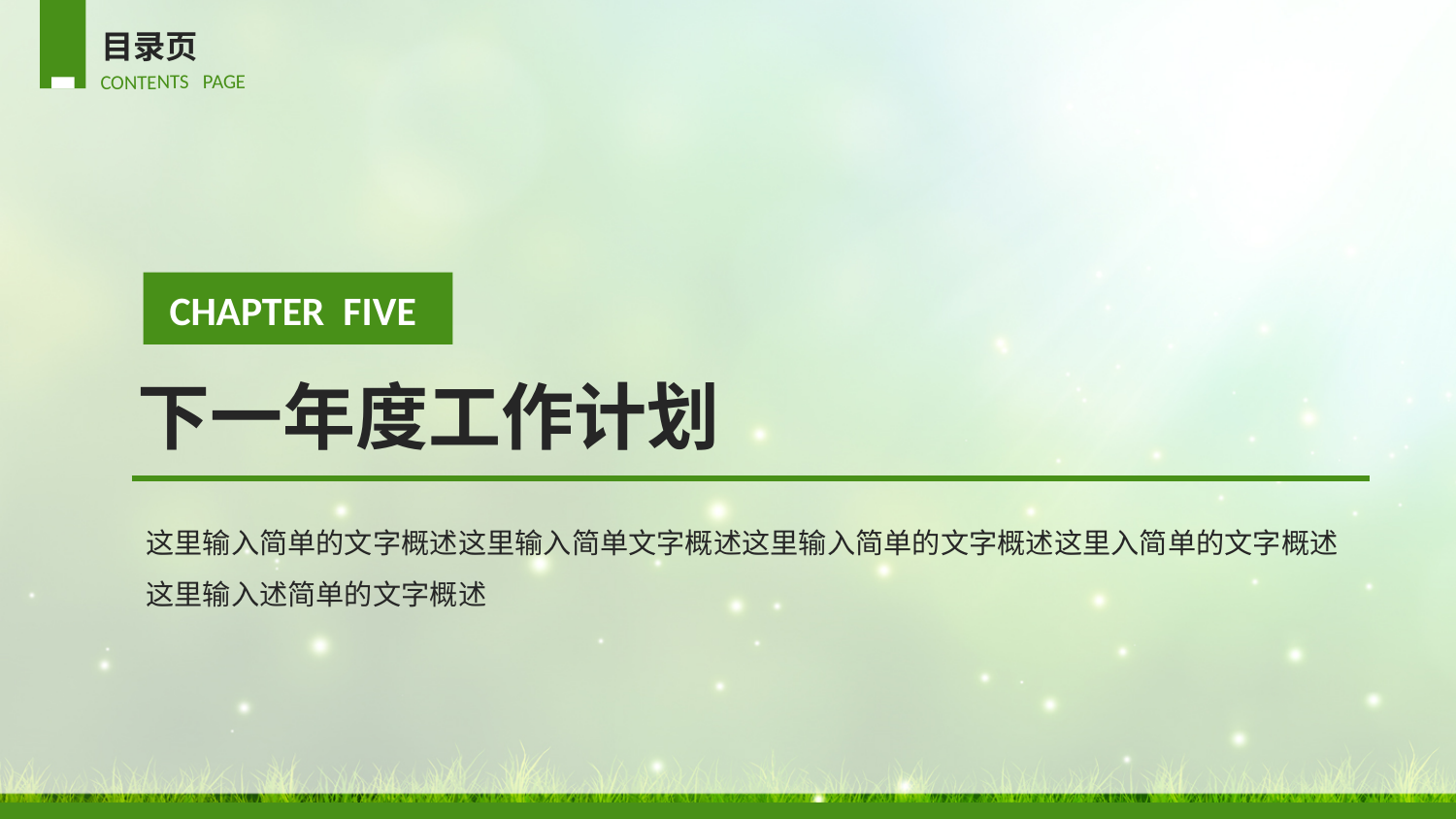

目录页
CONTENTS   PAGE

CHAPTER  FIVE
下一年度工作计划
这里输入简单的文字概述这里输入简单文字概述这里输入简单的文字概述这里入简单的文字概述这里输入述简单的文字概述